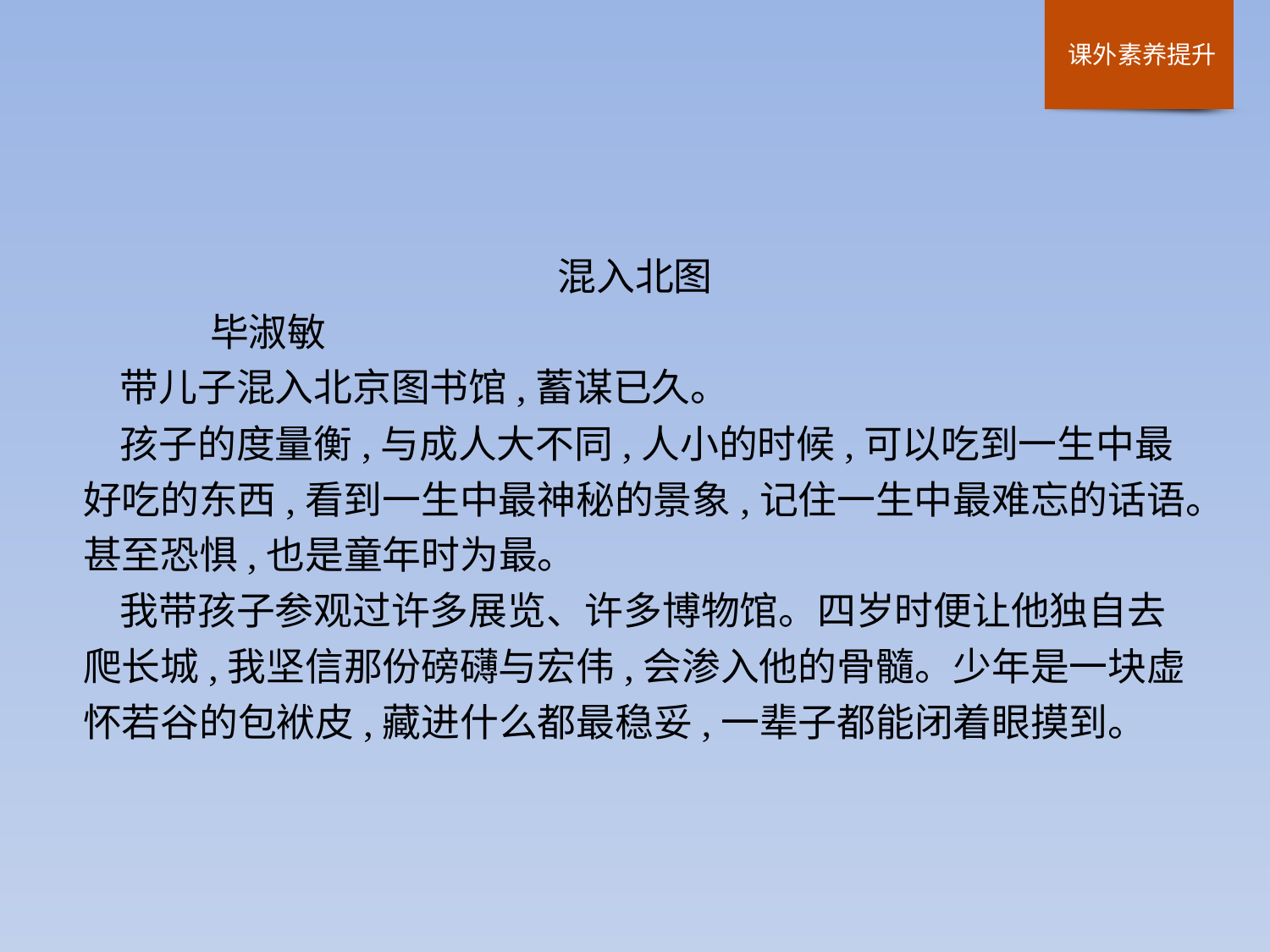

混入北图
	毕淑敏
带儿子混入北京图书馆,蓄谋已久。
孩子的度量衡,与成人大不同,人小的时候,可以吃到一生中最好吃的东西,看到一生中最神秘的景象,记住一生中最难忘的话语。甚至恐惧,也是童年时为最。
我带孩子参观过许多展览、许多博物馆。四岁时便让他独自去爬长城,我坚信那份磅礴与宏伟,会渗入他的骨髓。少年是一块虚怀若谷的包袱皮,藏进什么都最稳妥,一辈子都能闭着眼摸到。